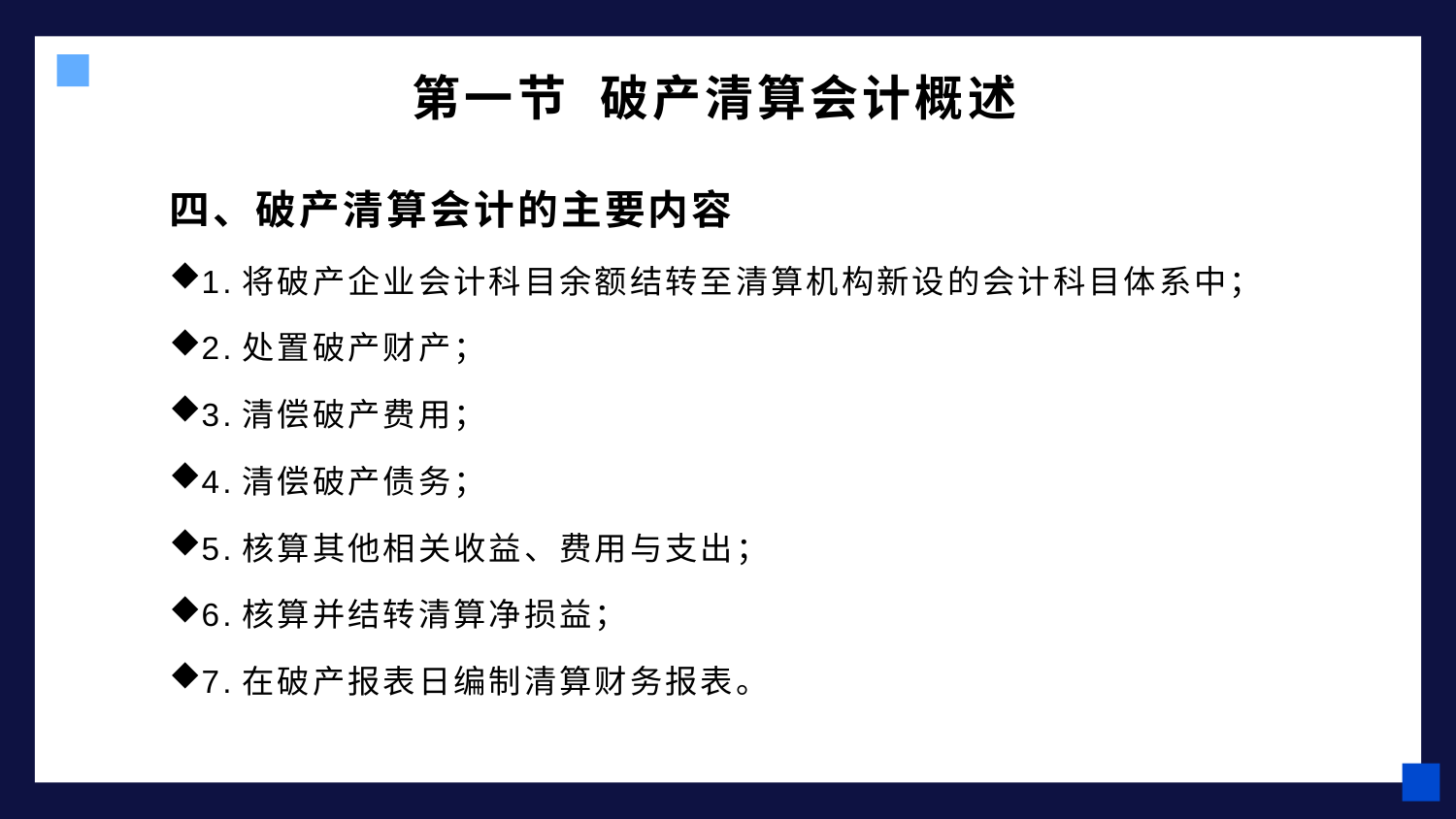

# 第一节  破产清算会计概述
四、破产清算会计的主要内容
1.将破产企业会计科目余额结转至清算机构新设的会计科目体系中；
2.处置破产财产；
3.清偿破产费用；
4.清偿破产债务；
5.核算其他相关收益、费用与支出；
6.核算并结转清算净损益；
7.在破产报表日编制清算财务报表。